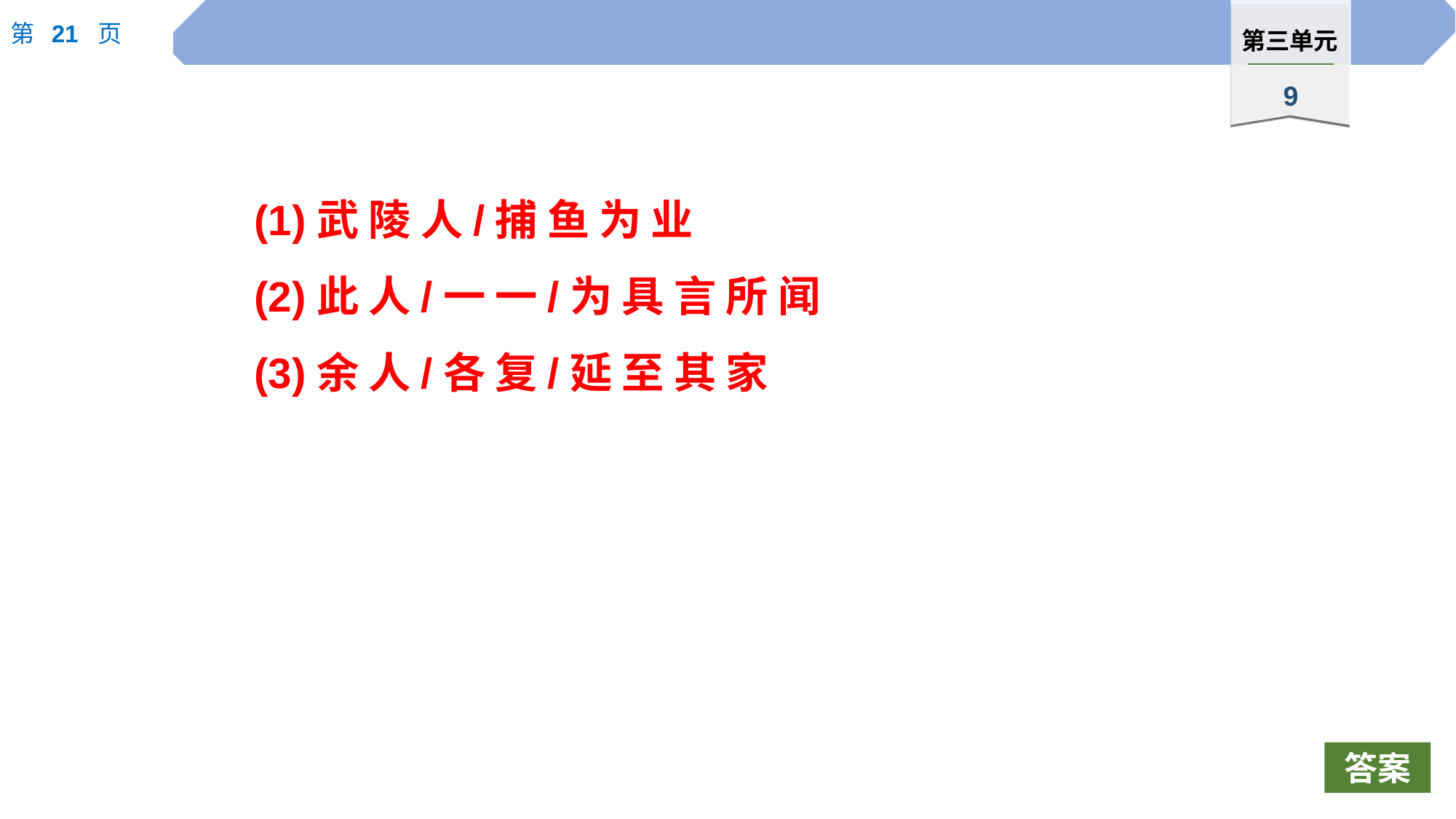

(1)武 陵 人/捕 鱼 为 业
　(2)此 人/一 一/为 具 言 所 闻
　(3)余 人/各 复/延 至 其 家

答案